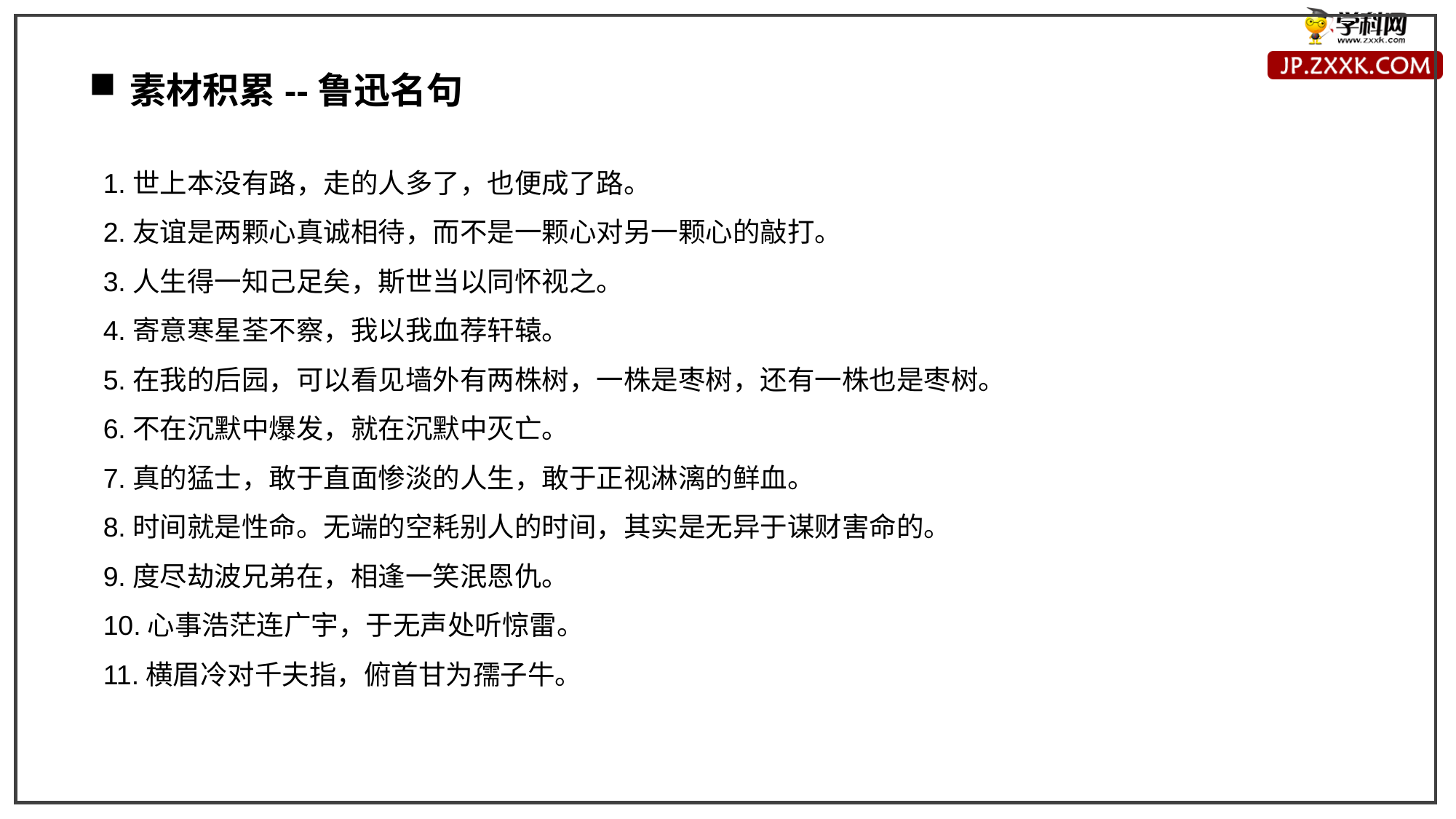

素材积累--鲁迅名句

1.世上本没有路，走的人多了，也便成了路。
2.友谊是两颗心真诚相待，而不是一颗心对另一颗心的敲打。
3.人生得一知己足矣，斯世当以同怀视之。
4.寄意寒星荃不察，我以我血荐轩辕。
5.在我的后园，可以看见墙外有两株树，一株是枣树，还有一株也是枣树。
6.不在沉默中爆发，就在沉默中灭亡。
7.真的猛士，敢于直面惨淡的人生，敢于正视淋漓的鲜血。
8.时间就是性命。无端的空耗别人的时间，其实是无异于谋财害命的。
9.度尽劫波兄弟在，相逢一笑泯恩仇。
10.心事浩茫连广宇，于无声处听惊雷。
11.横眉冷对千夫指，俯首甘为孺子牛。